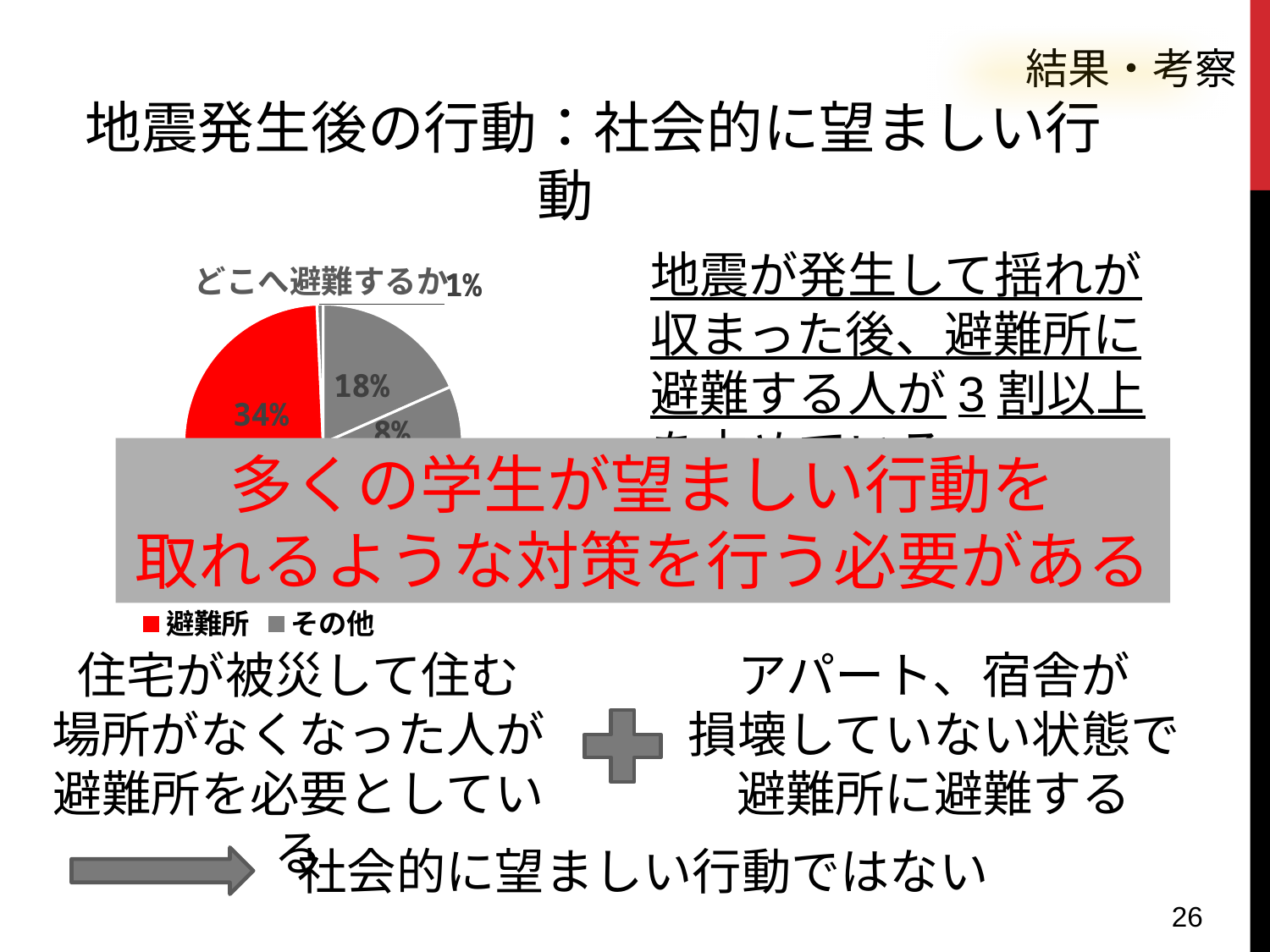

結果・考察

　地震発生後の行動：社会的に望ましい行動

### Chart: どこへ避難するか

| Category |  |
|---|---|
| 実家 | 76.0 |
| 知人の家 | 32.0 |
| 大学 | 161.0 |
| 避難所 | 142.0 |
| その他 | 3.0 |
地震が発生して揺れが収まった後、避難所に
避難する人が3割以上を占めている。
多くの学生が望ましい行動を
取れるような対策を行う必要がある
住宅が被災して住む
場所がなくなった人が
避難所を必要としている
アパート、宿舎が
損壊していない状態で
避難所に避難する

社会的に望ましい行動ではない

26